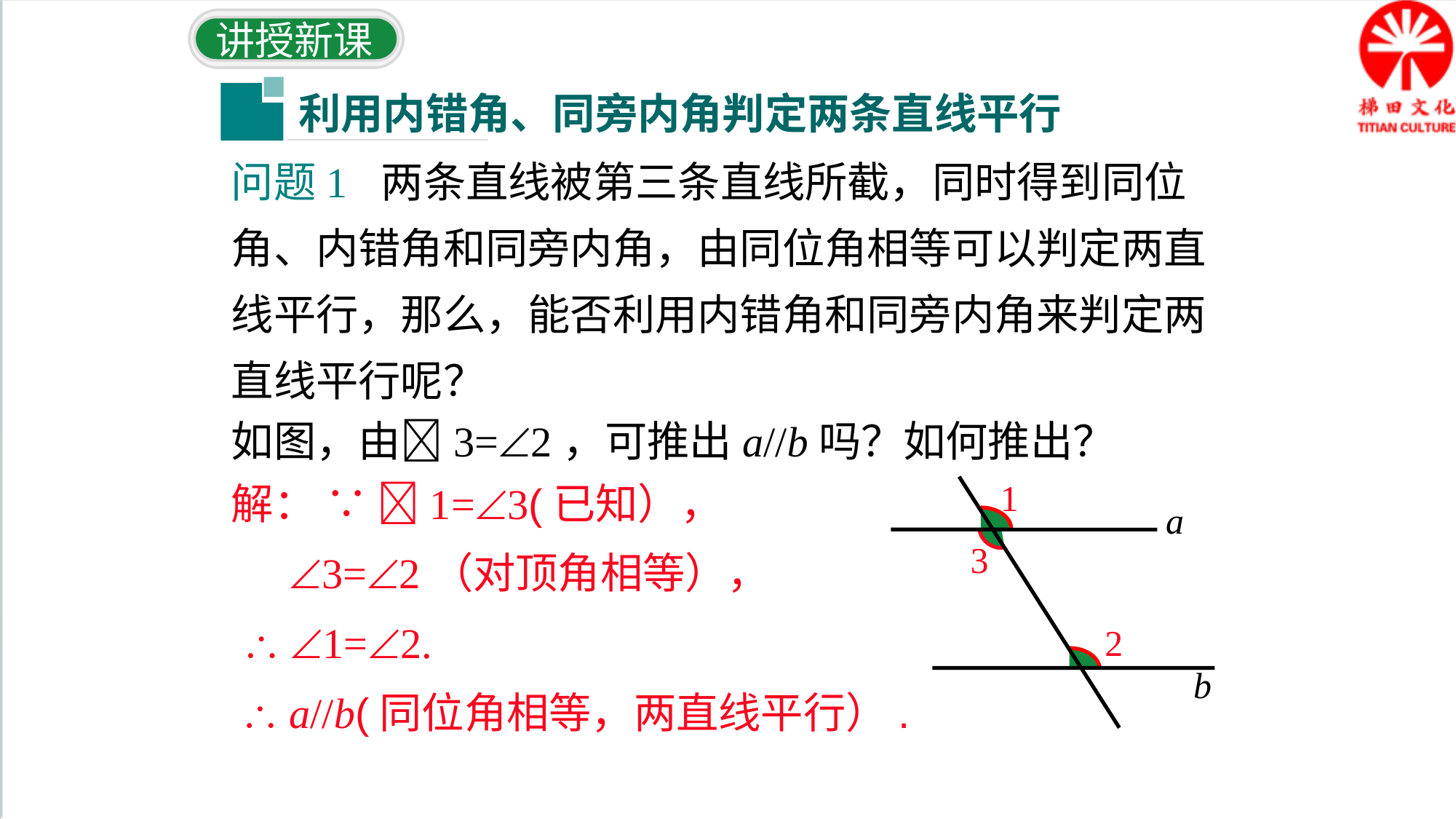

讲授新课

利用内错角、同旁内角判定两条直线平行

问题1  两条直线被第三条直线所截，同时得到同位角、内错角和同旁内角，由同位角相等可以判定两直线平行，那么，能否利用内错角和同旁内角来判定两直线平行呢？
如图，由∠3=∠2，可推出a//b吗？如何推出？
解： ∵ ∠1=∠3(已知），
     ∠3=∠2（对顶角相等），
 ∴ ∠1=∠2.
 ∴ a//b(同位角相等，两直线平行）.
1

a

2

b

3